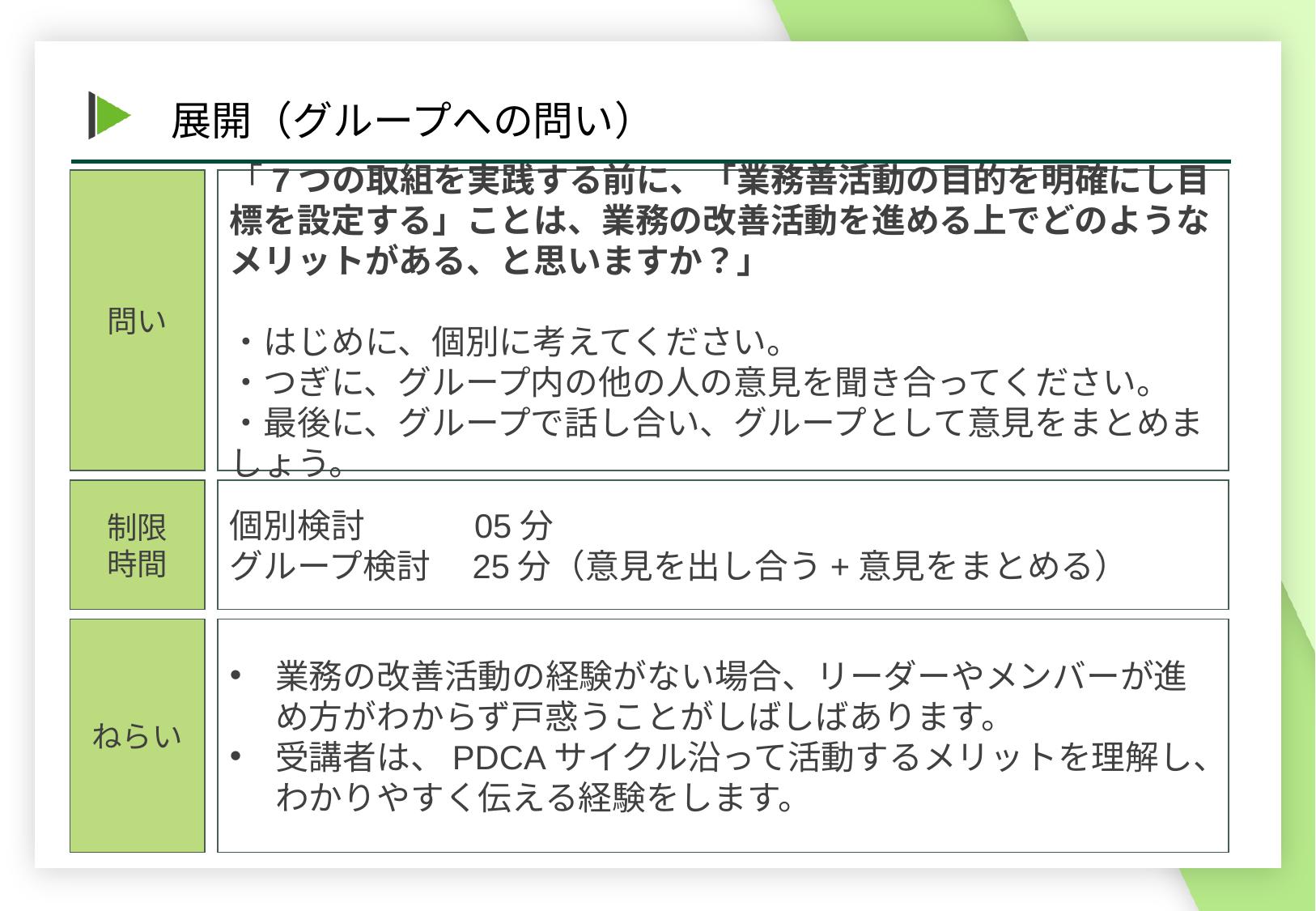

問い
「7つの取組を実践する前に、「業務善活動の目的を明確にし目標を設定する」ことは、業務の改善活動を進める上でどのようなメリットがある、と思いますか？」

・はじめに、個別に考えてください。
・つぎに、グループ内の他の人の意見を聞き合ってください。
・最後に、グループで話し合い、グループとして意見をまとめましょう。
個別検討　　　05分
グループ検討　25分（意見を出し合う+意見をまとめる）
制限
時間
業務の改善活動の経験がない場合、リーダーやメンバーが進め方がわからず戸惑うことがしばしばあります。
受講者は、PDCAサイクル沿って活動するメリットを理解し、わかりやすく伝える経験をします。
ねらい